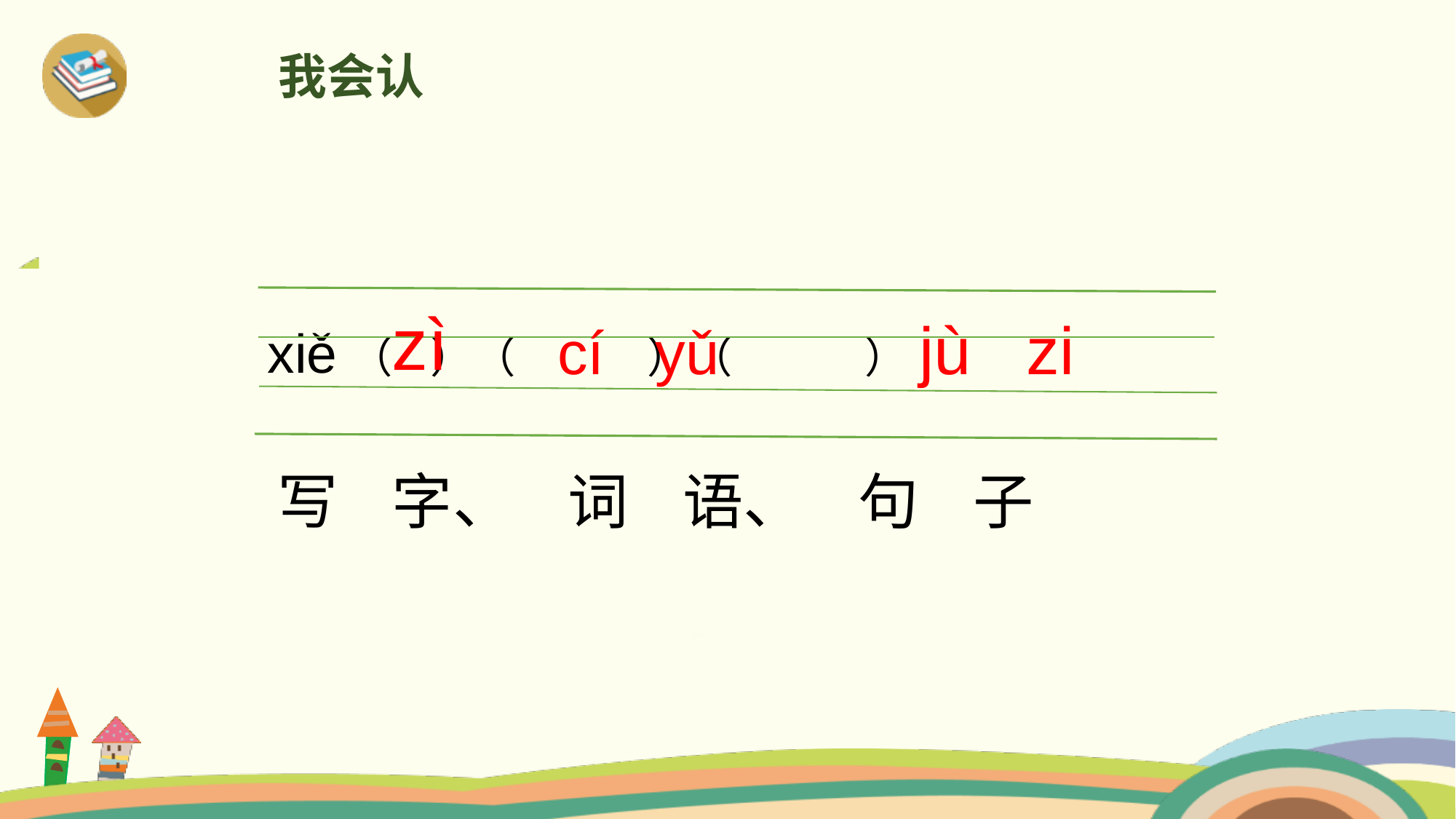

我会认
zì
jù   zi
cí   yǔ
xiě（    ）（              ）（              ）
写    字、    词    语、    句    子